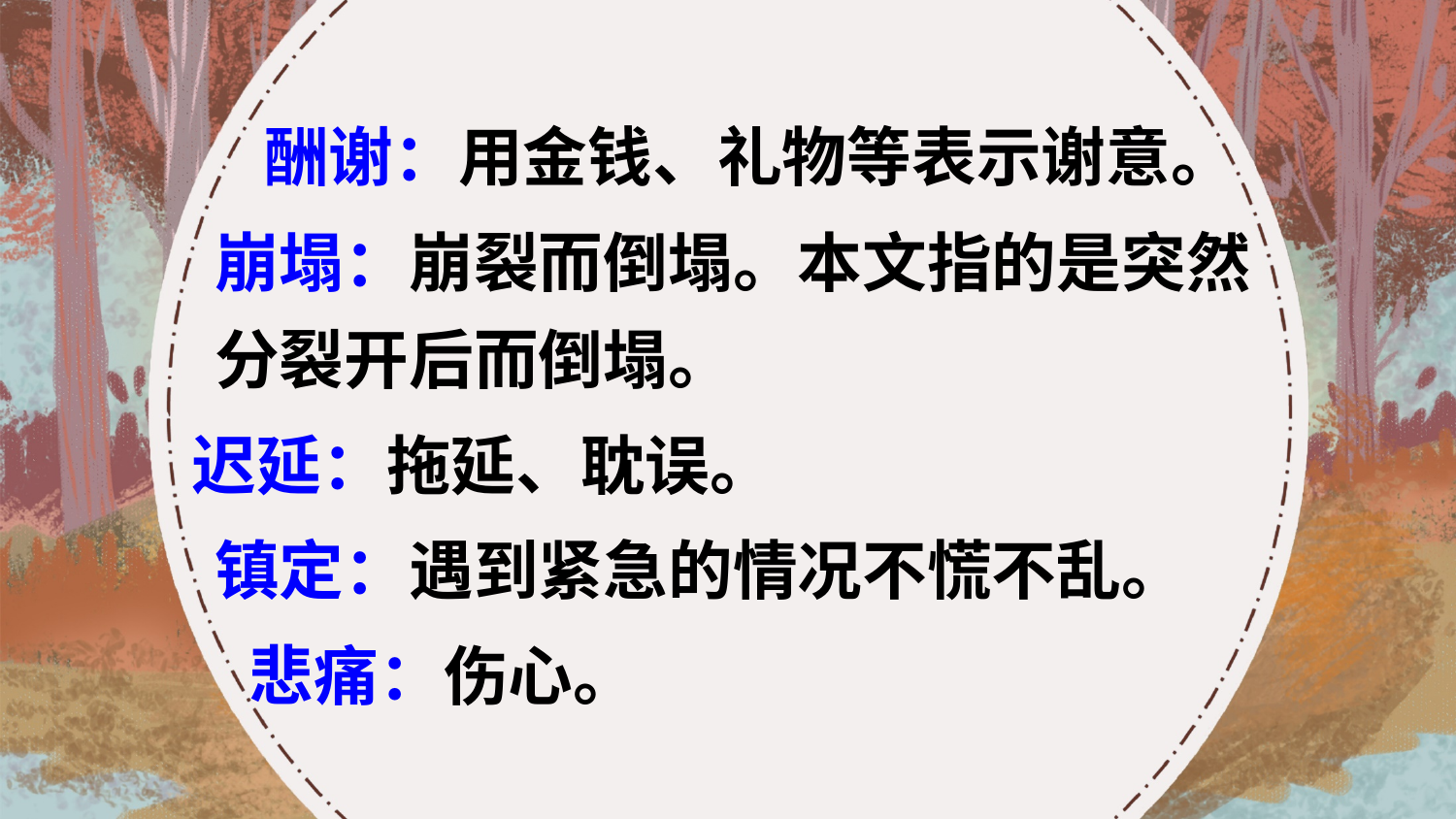

酬谢：用金钱、礼物等表示谢意。
崩塌：崩裂而倒塌。本文指的是突然分裂开后而倒塌。
迟延：拖延、耽误。
镇定：遇到紧急的情况不慌不乱。
悲痛：伤心。